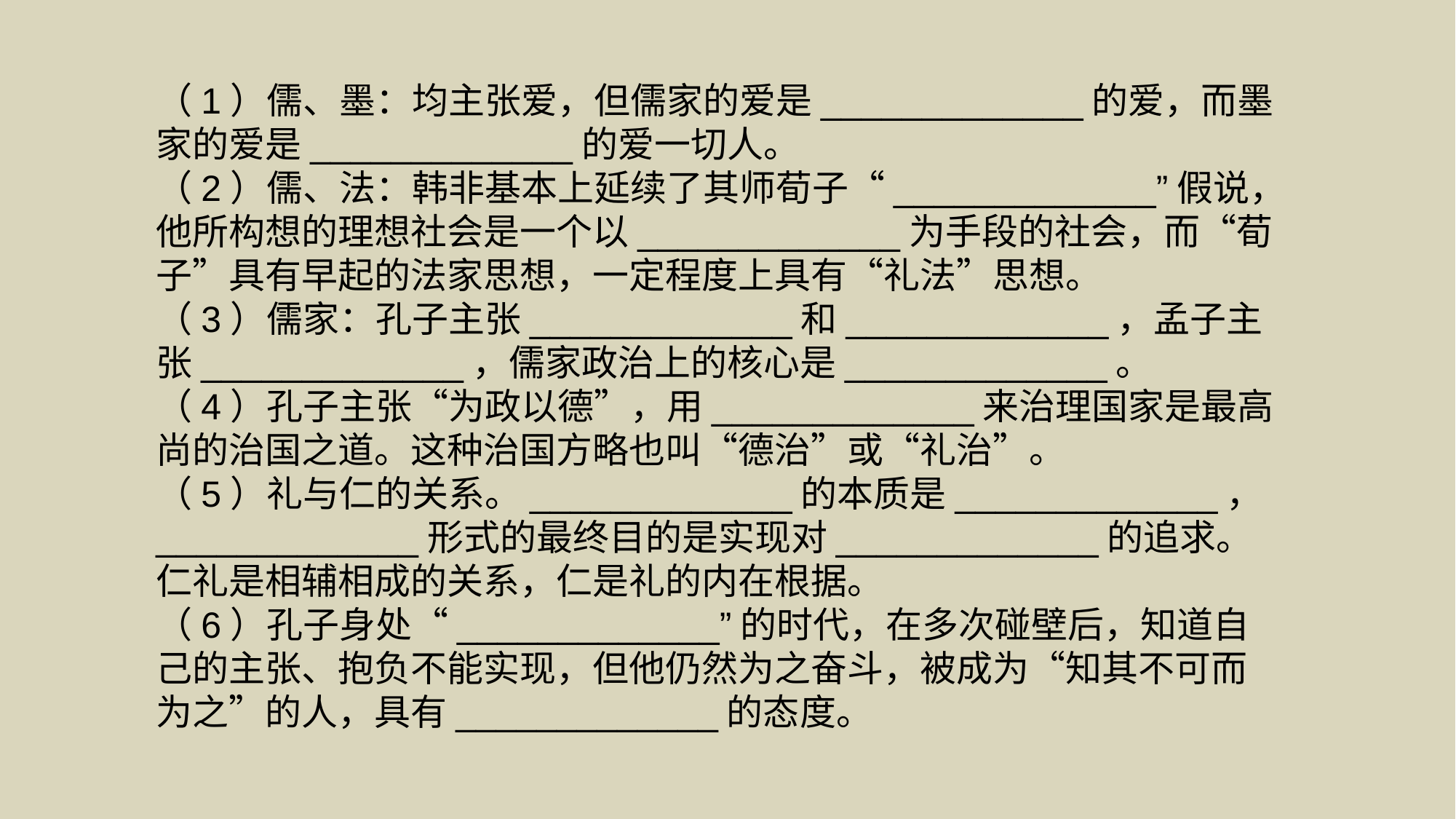

例题十
（1）儒、墨：均主张爱，但儒家的爱是_____________的爱，而墨家的爱是_____________的爱一切人。
（2）儒、法：韩非基本上延续了其师荀子“_____________”假说，他所构想的理想社会是一个以_____________为手段的社会，而“荀子”具有早起的法家思想，一定程度上具有“礼法”思想。
（3）儒家：孔子主张_____________和_____________，孟子主张_____________，儒家政治上的核心是_____________。
（4）孔子主张“为政以德”，用_____________来治理国家是最高尚的治国之道。这种治国方略也叫“德治”或“礼治”。
（5）礼与仁的关系。_____________的本质是_____________，_____________形式的最终目的是实现对_____________的追求。仁礼是相辅相成的关系，仁是礼的内在根据。
（6）孔子身处“_____________”的时代，在多次碰壁后，知道自己的主张、抱负不能实现，但他仍然为之奋斗，被成为“知其不可而为之”的人，具有_____________的态度。